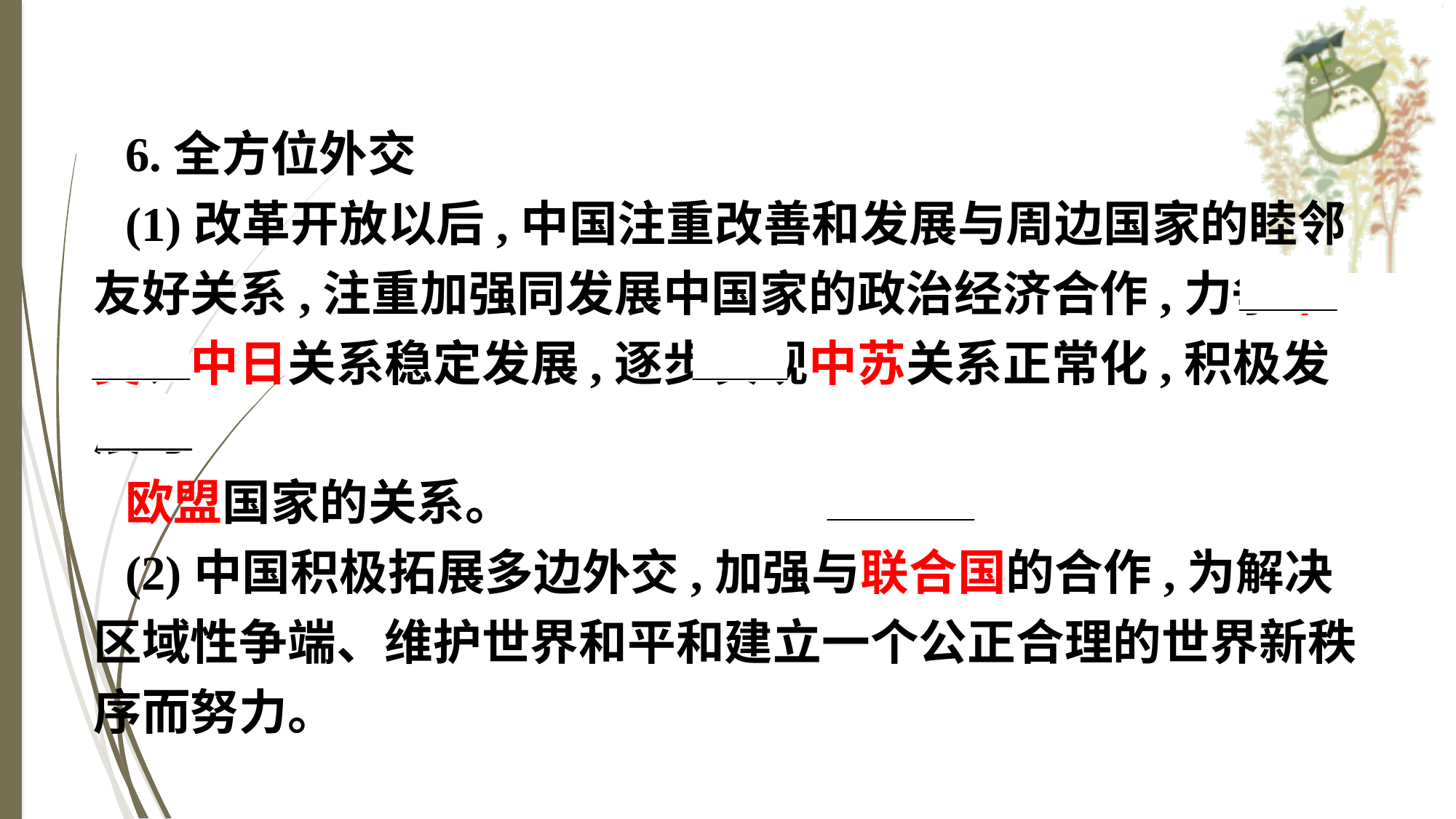

6.全方位外交
(1)改革开放以后,中国注重改善和发展与周边国家的睦邻友好关系,注重加强同发展中国家的政治经济合作,力争中美、中日关系稳定发展,逐步实现中苏关系正常化,积极发展与
欧盟国家的关系。
(2)中国积极拓展多边外交,加强与联合国的合作,为解决区域性争端、维护世界和平和建立一个公正合理的世界新秩序而努力。